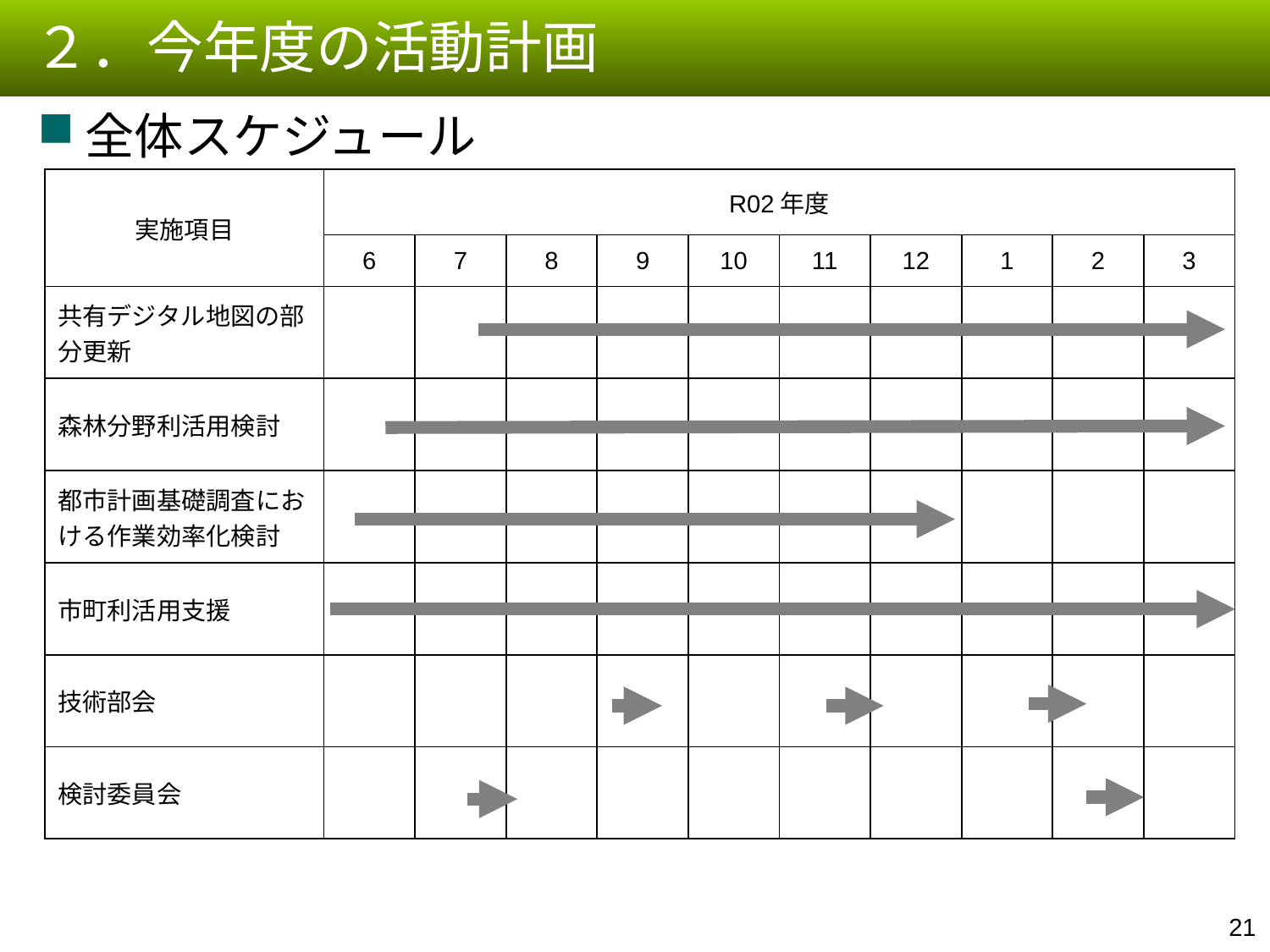

２．今年度の活動計画
全体スケジュール

| 実施項目 | R02年度 |  |  |  |  |  |  |  |  |  |
| --- | --- | --- | --- | --- | --- | --- | --- | --- | --- | --- |
|  | 6 | 7 | 8 | 9 | 10 | 11 | 12 | 1 | 2 | 3 |
| 共有デジタル地図の部分更新 |  |  |  |  |  |  |  |  |  |  |
| 森林分野利活用検討 |  |  |  |  |  |  |  |  |  |  |
| 都市計画基礎調査における作業効率化検討 |  |  |  |  |  |  |  |  |  |  |
| 市町利活用支援 |  |  |  |  |  |  |  |  |  |  |
| 技術部会 |  |  |  |  |  |  |  |  |  |  |
| 検討委員会 |  |  |  |  |  |  |  |  |  |  |
21